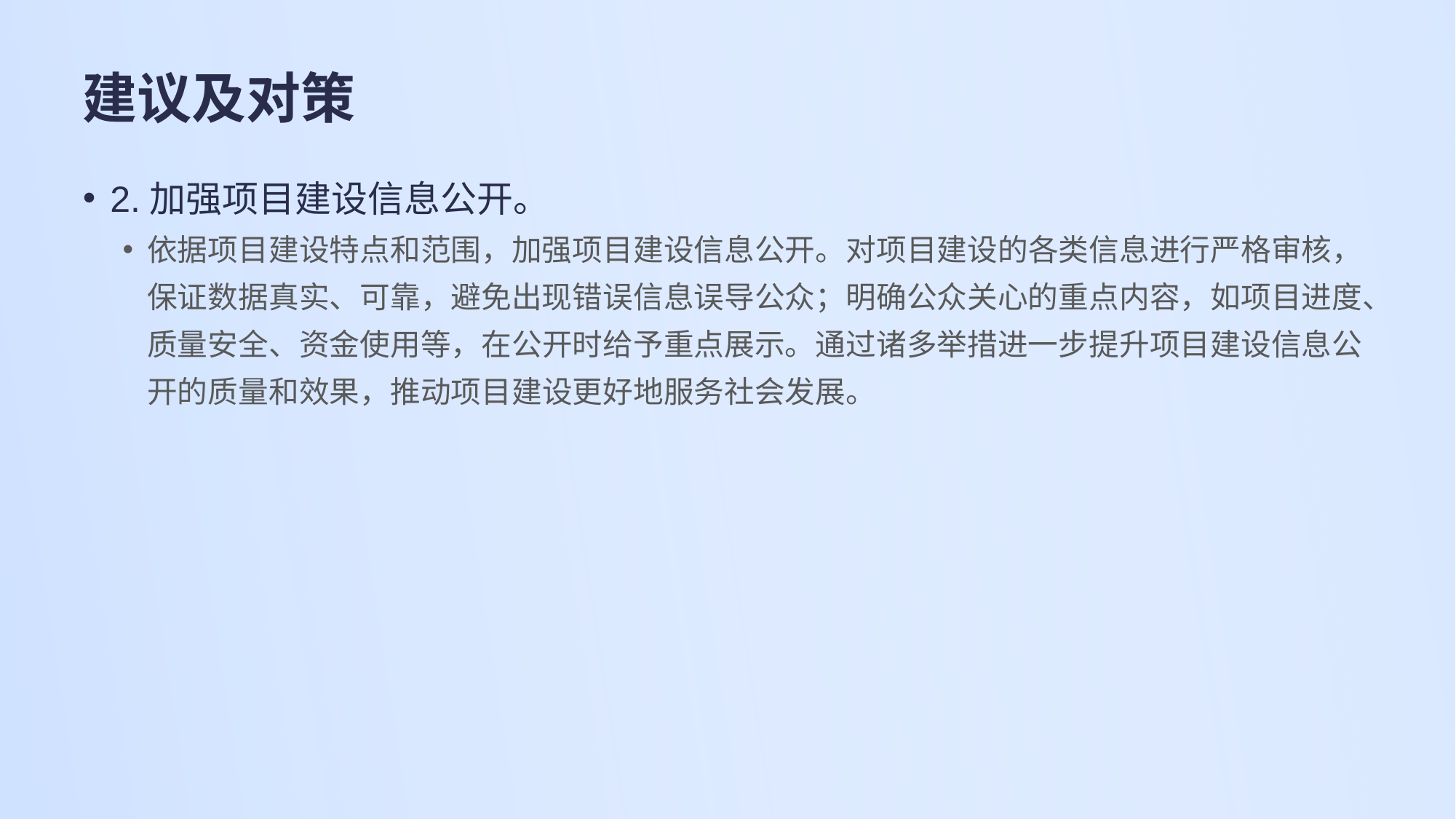

# 建议及对策
2.加强项目建设信息公开。
依据项目建设特点和范围，加强项目建设信息公开。对项目建设的各类信息进行严格审核，保证数据真实、可靠，避免出现错误信息误导公众；明确公众关心的重点内容，如项目进度、质量安全、资金使用等，在公开时给予重点展示。通过诸多举措进一步提升项目建设信息公开的质量和效果，推动项目建设更好地服务社会发展。